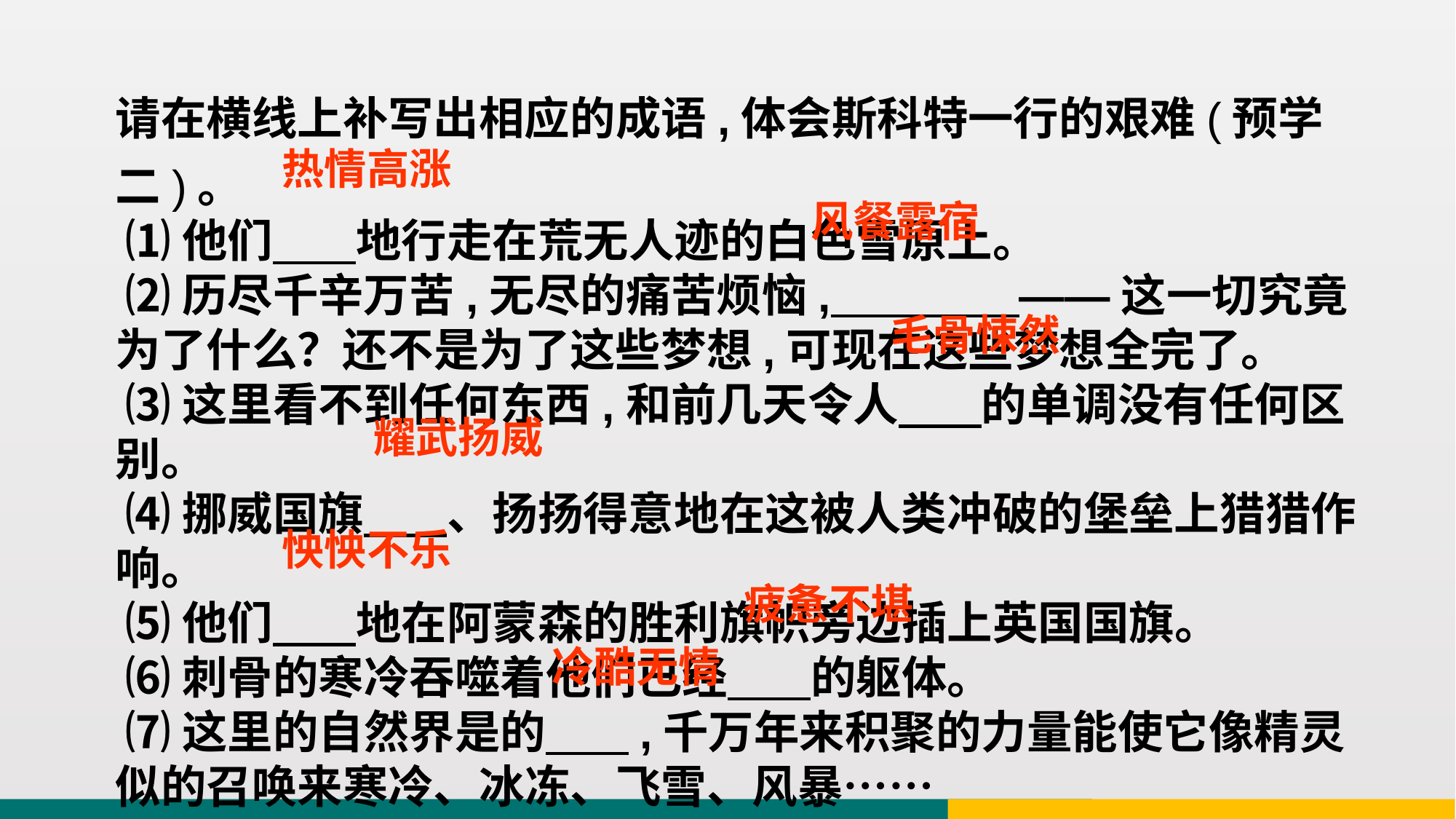

请在横线上补写出相应的成语,体会斯科特一行的艰难(预学二)。
 ⑴他们        地行走在荒无人迹的白色雪原上。
 ⑵历尽千辛万苦,无尽的痛苦烦恼,               ——这一切究竟为了什么？还不是为了这些梦想,可现在这些梦想全完了。
 ⑶这里看不到任何东西,和前几天令人        的单调没有任何区别。
 ⑷挪威国旗        、扬扬得意地在这被人类冲破的堡垒上猎猎作响。
 ⑸他们        地在阿蒙森的胜利旗帜旁边插上英国国旗。
 ⑹刺骨的寒冷吞噬着他们已经        的躯体。
 ⑺这里的自然界是的        ,千万年来积聚的力量能使它像精灵似的召唤来寒冷、冰冻、飞雪、风暴……
热情高涨
风餐露宿
毛骨悚然
耀武扬威
怏怏不乐
疲惫不堪
冷酷无情